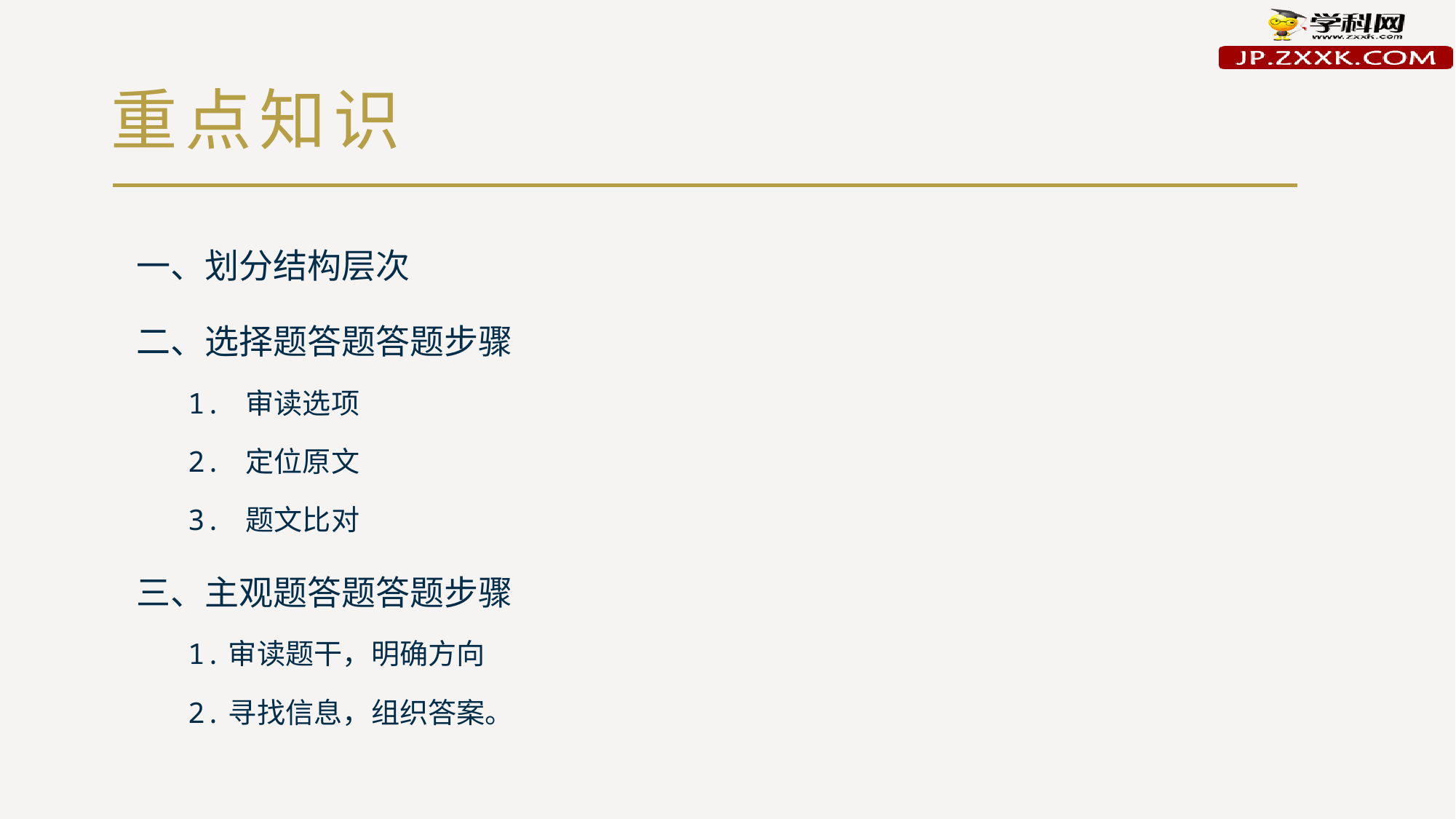

# 重点知识
一、划分结构层次
二、选择题答题答题步骤
1. 审读选项
2. 定位原文
3. 题文比对
三、主观题答题答题步骤
1.审读题干，明确方向
2.寻找信息，组织答案。